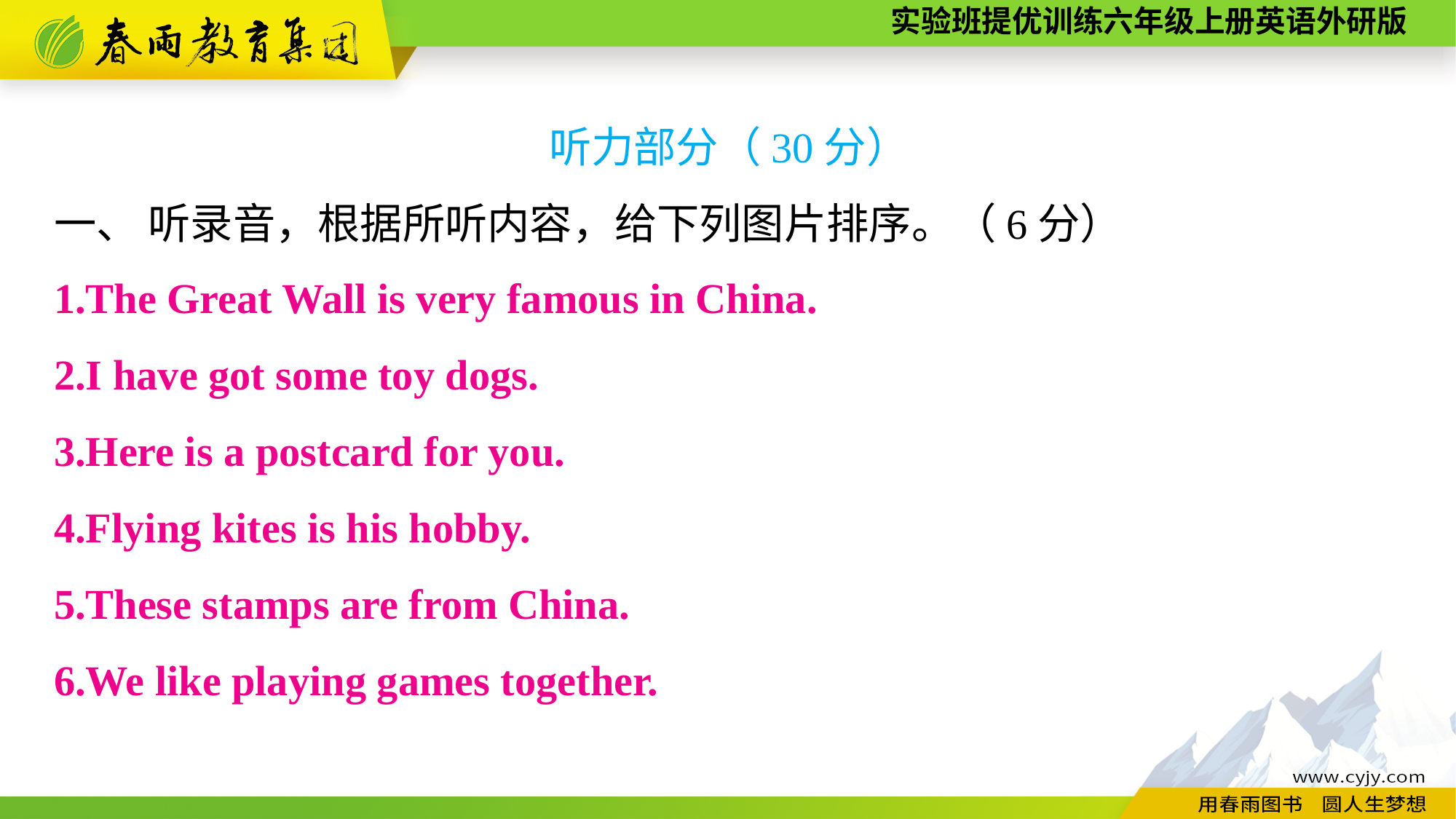

听力部分（30分）
一、 听录音，根据所听内容，给下列图片排序。（6分）
1.The Great Wall is very famous in China.
2.I have got some toy dogs.
3.Here is a postcard for you.
4.Flying kites is his hobby.
5.These stamps are from China.
6.We like playing games together.